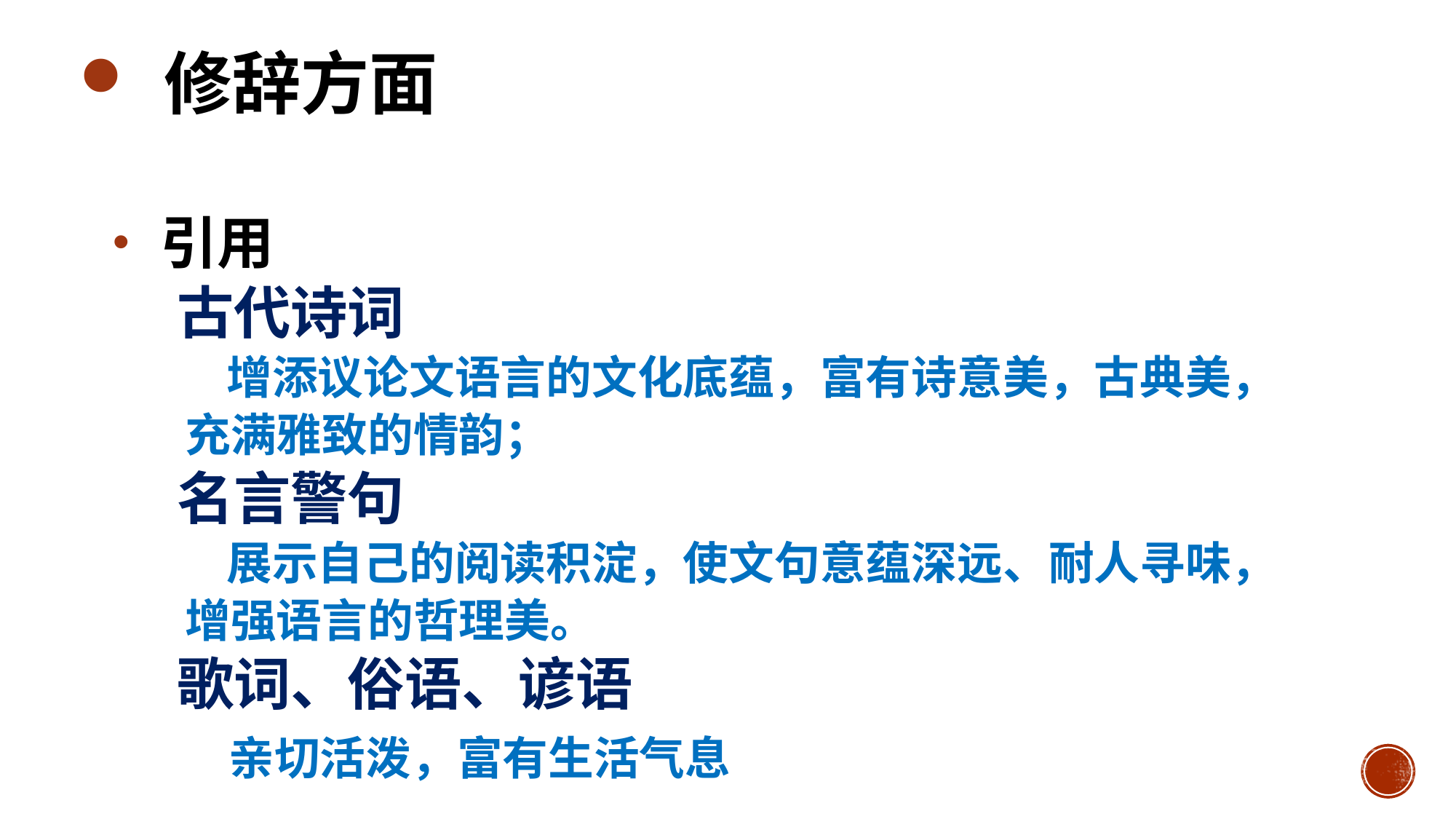

修辞方面

 引用
    古代诗词
          增添议论文语言的文化底蕴，富有诗意美，古典美，
      充满雅致的情韵；
    名言警句
          展示自己的阅读积淀，使文句意蕴深远、耐人寻味，
      增强语言的哲理美。
    歌词、俗语、谚语
        亲切活泼，富有生活气息